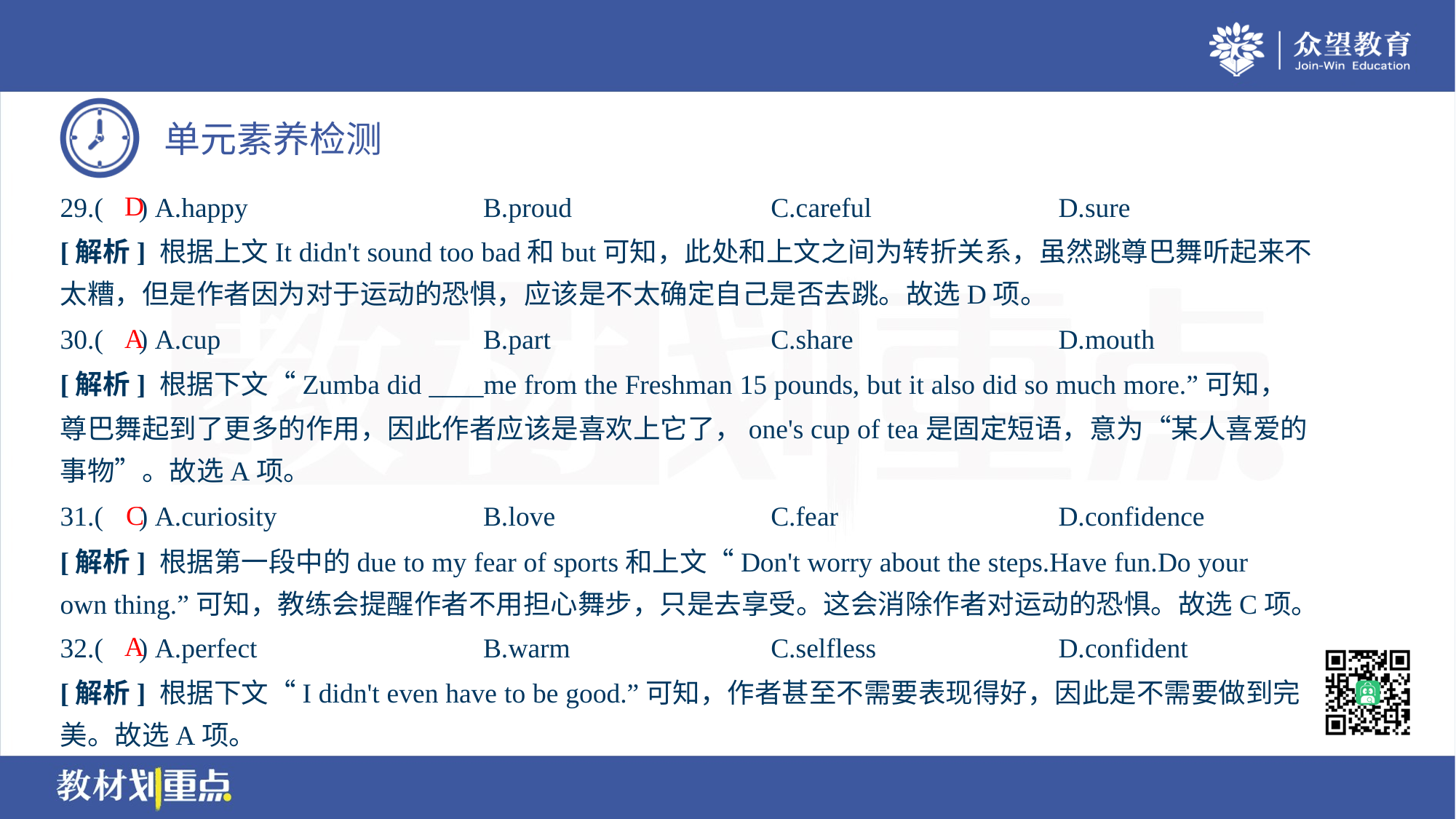

D
29.(     ) A.happy	B.proud	C.careful	D.sure
[解析] 根据上文It didn't sound too bad和but可知，此处和上文之间为转折关系，虽然跳尊巴舞听起来不
太糟，但是作者因为对于运动的恐惧，应该是不太确定自己是否去跳。故选D项。
A
30.(     ) A.cup	B.part	C.share	D.mouth
[解析] 根据下文“Zumba did ____me from the Freshman 15 pounds, but it also did so much more.”可知，
尊巴舞起到了更多的作用，因此作者应该是喜欢上它了，one's cup of tea是固定短语，意为“某人喜爱的
事物”。故选A项。
C
31.(     ) A.curiosity	B.love	C.fear	D.confidence
[解析] 根据第一段中的due to my fear of sports和上文“Don't worry about the steps.Have fun.Do your
own thing.”可知，教练会提醒作者不用担心舞步，只是去享受。这会消除作者对运动的恐惧。故选C项。
A
32.(     ) A.perfect	B.warm	C.selfless	D.confident
[解析] 根据下文“I didn't even have to be good.”可知，作者甚至不需要表现得好，因此是不需要做到完
美。故选A项。